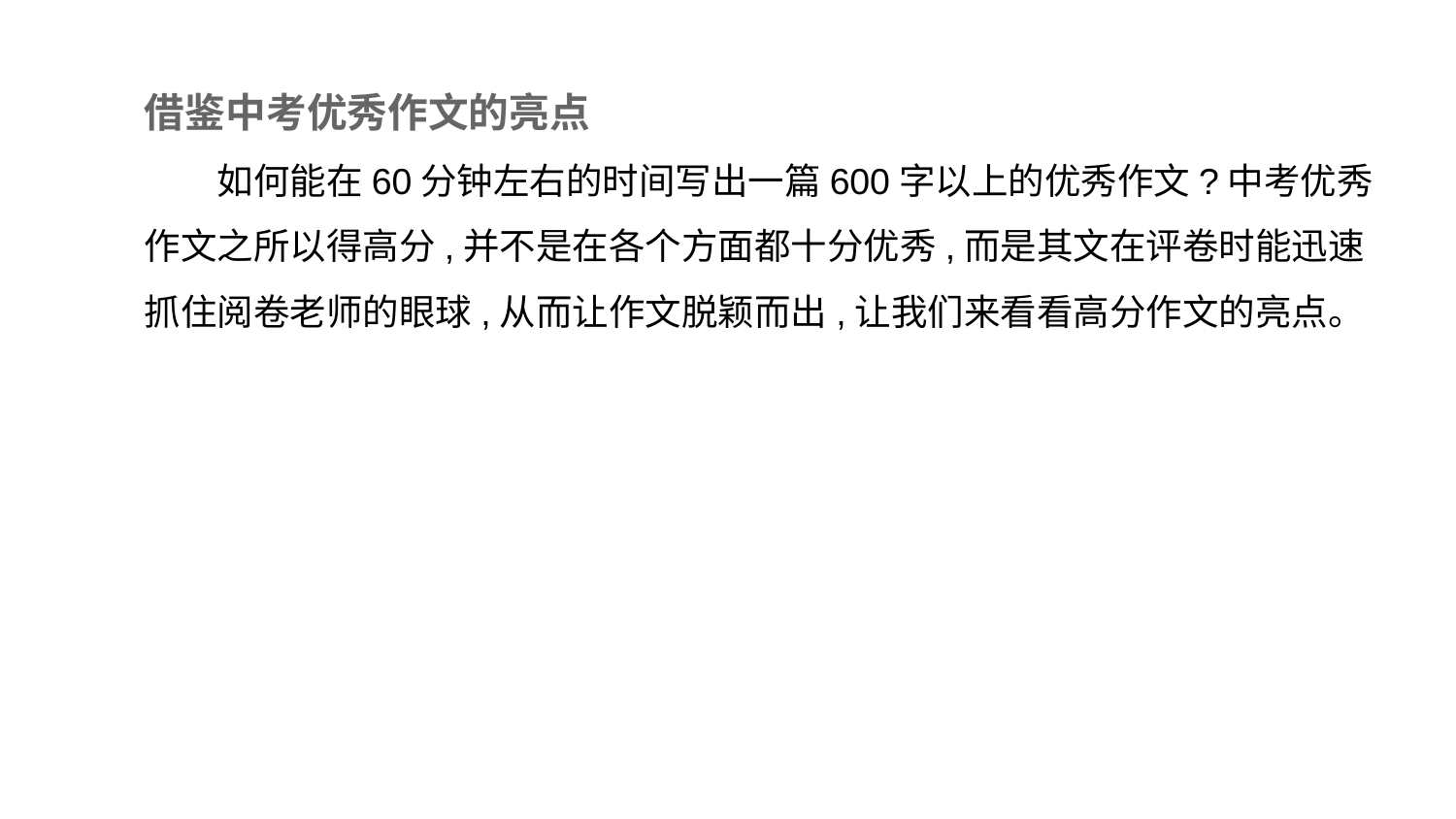

借鉴中考优秀作文的亮点
　　如何能在60分钟左右的时间写出一篇600字以上的优秀作文?中考优秀作文之所以得高分,并不是在各个方面都十分优秀,而是其文在评卷时能迅速抓住阅卷老师的眼球,从而让作文脱颖而出,让我们来看看高分作文的亮点。